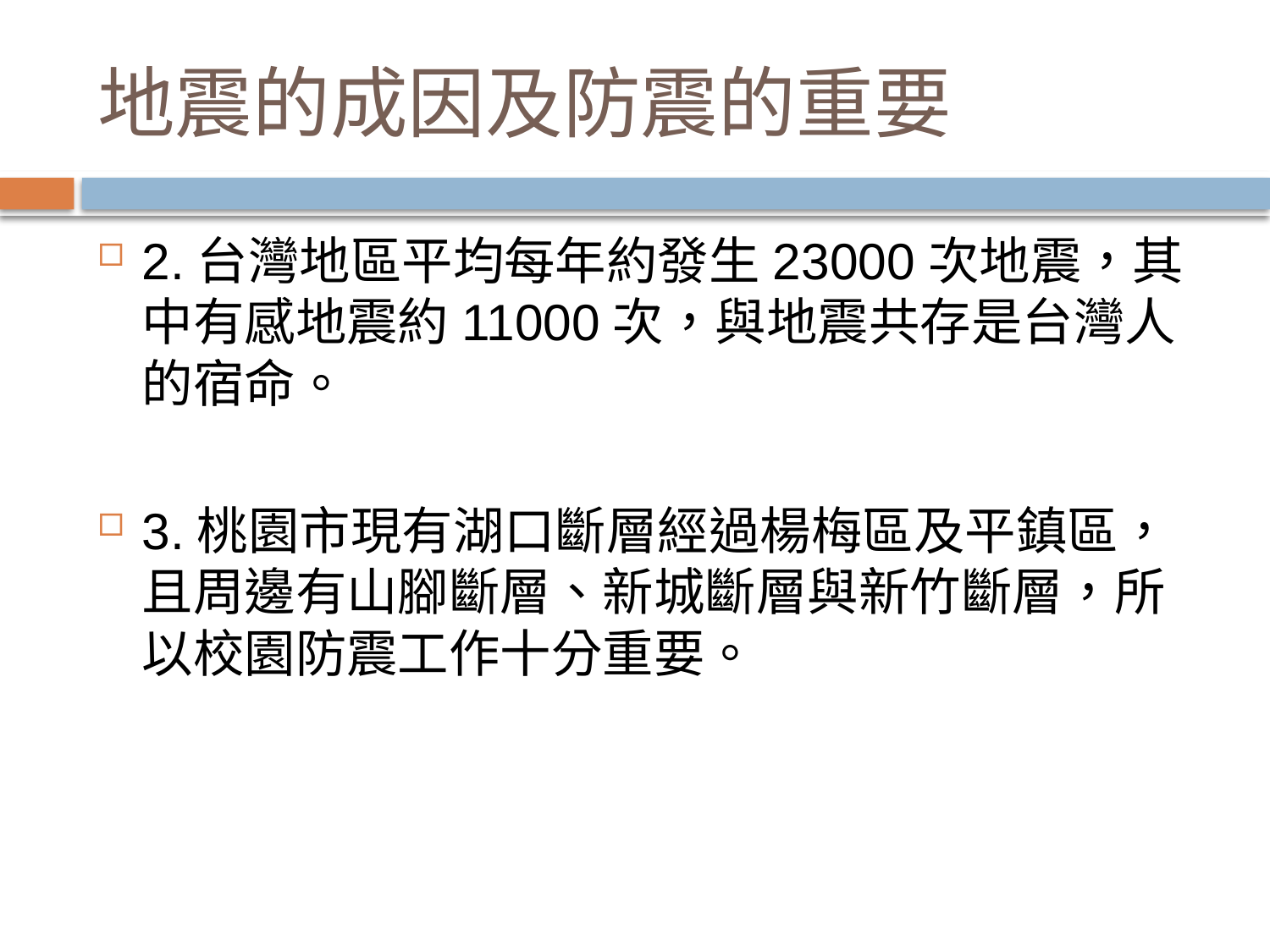

# 地震的成因及防震的重要
2.台灣地區平均每年約發生23000次地震，其中有感地震約11000次，與地震共存是台灣人的宿命。

3.桃園市現有湖口斷層經過楊梅區及平鎮區，且周邊有山腳斷層、新城斷層與新竹斷層，所以校園防震工作十分重要。